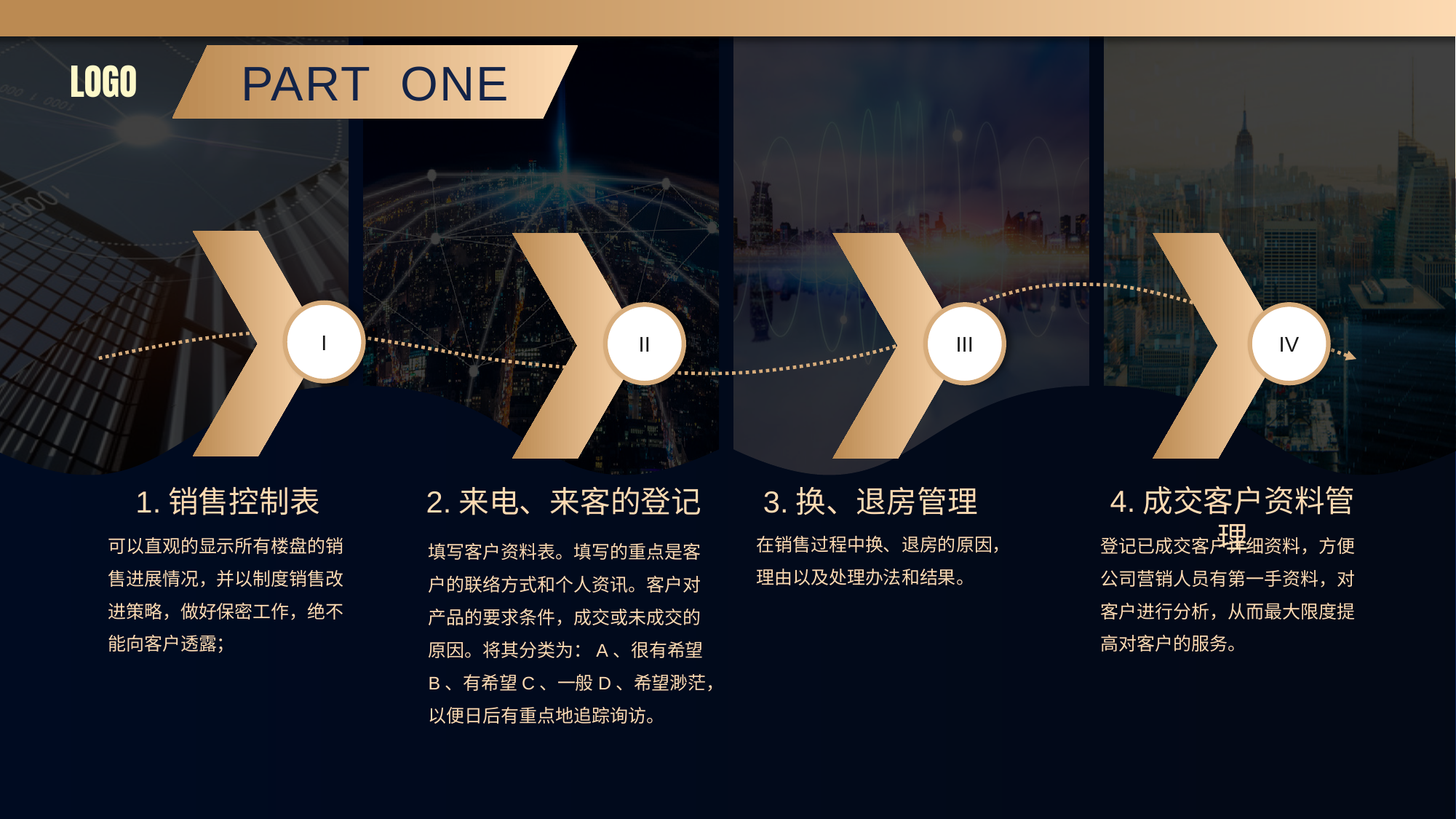

PART  ONE
LOGO

I

II

III

IV

4.成交客户资料管理
登记已成交客户详细资料，方便公司营销人员有第一手资料，对客户进行分析，从而最大限度提高对客户的服务。
1.销售控制表
可以直观的显示所有楼盘的销售进展情况，并以制度销售改进策略，做好保密工作，绝不能向客户透露；
2.来电、来客的登记
填写客户资料表。填写的重点是客户的联络方式和个人资讯。客户对产品的要求条件，成交或未成交的原因。将其分类为：A、很有希望B、有希望C、一般D、希望渺茫，以便日后有重点地追踪询访。
3.换、退房管理
在销售过程中换、退房的原因，理由以及处理办法和结果。